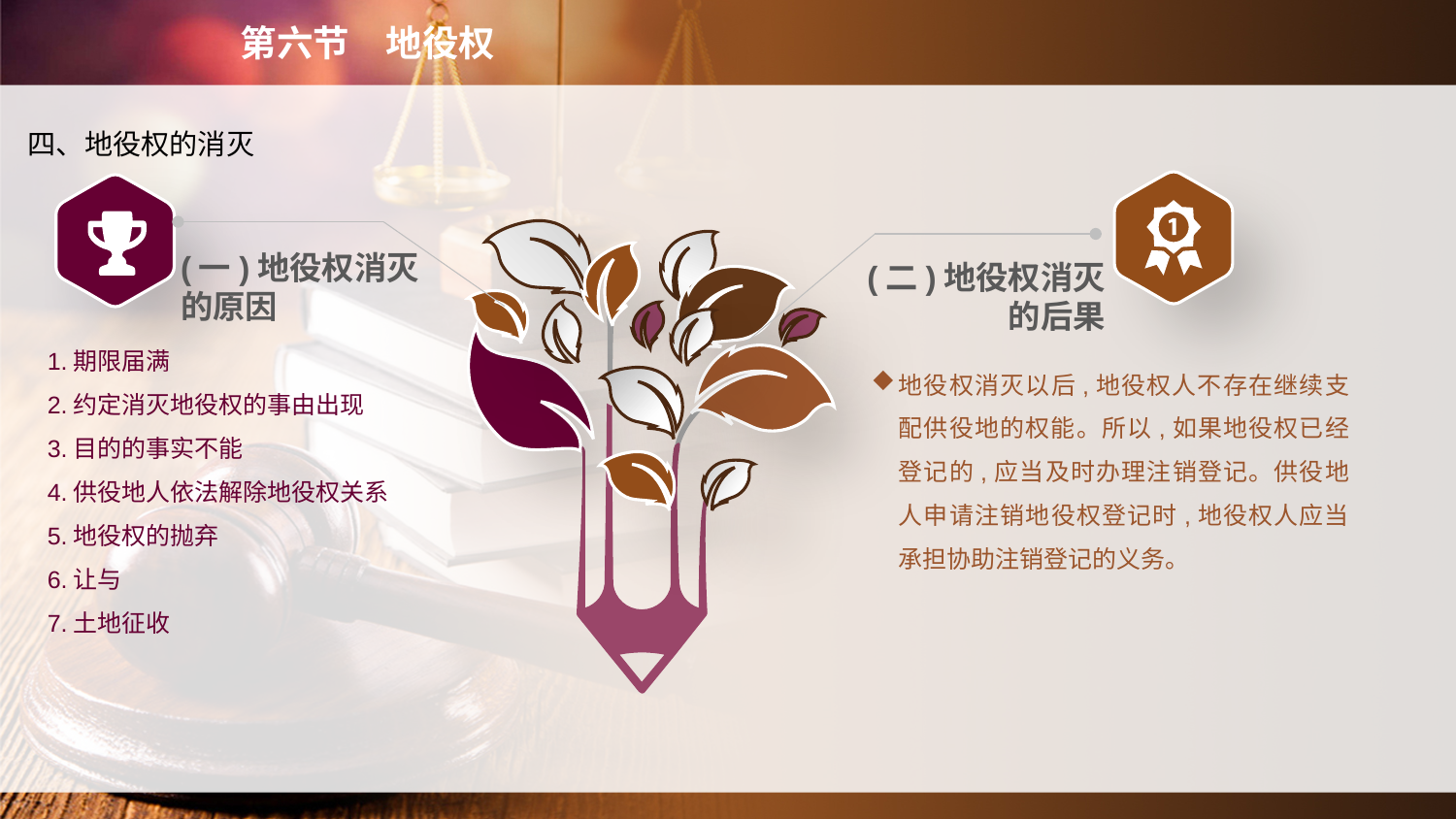

第六节　地役权
四、地役权的消灭

(一)地役权消灭
的原因
(二)地役权消灭
的后果
1.期限届满
2.约定消灭地役权的事由出现
3.目的的事实不能
4.供役地人依法解除地役权关系
5.地役权的抛弃
6.让与
7.土地征收

地役权消灭以后,地役权人不存在继续支配供役地的权能。所以,如果地役权已经登记的,应当及时办理注销登记。供役地人申请注销地役权登记时,地役权人应当承担协助注销登记的义务。